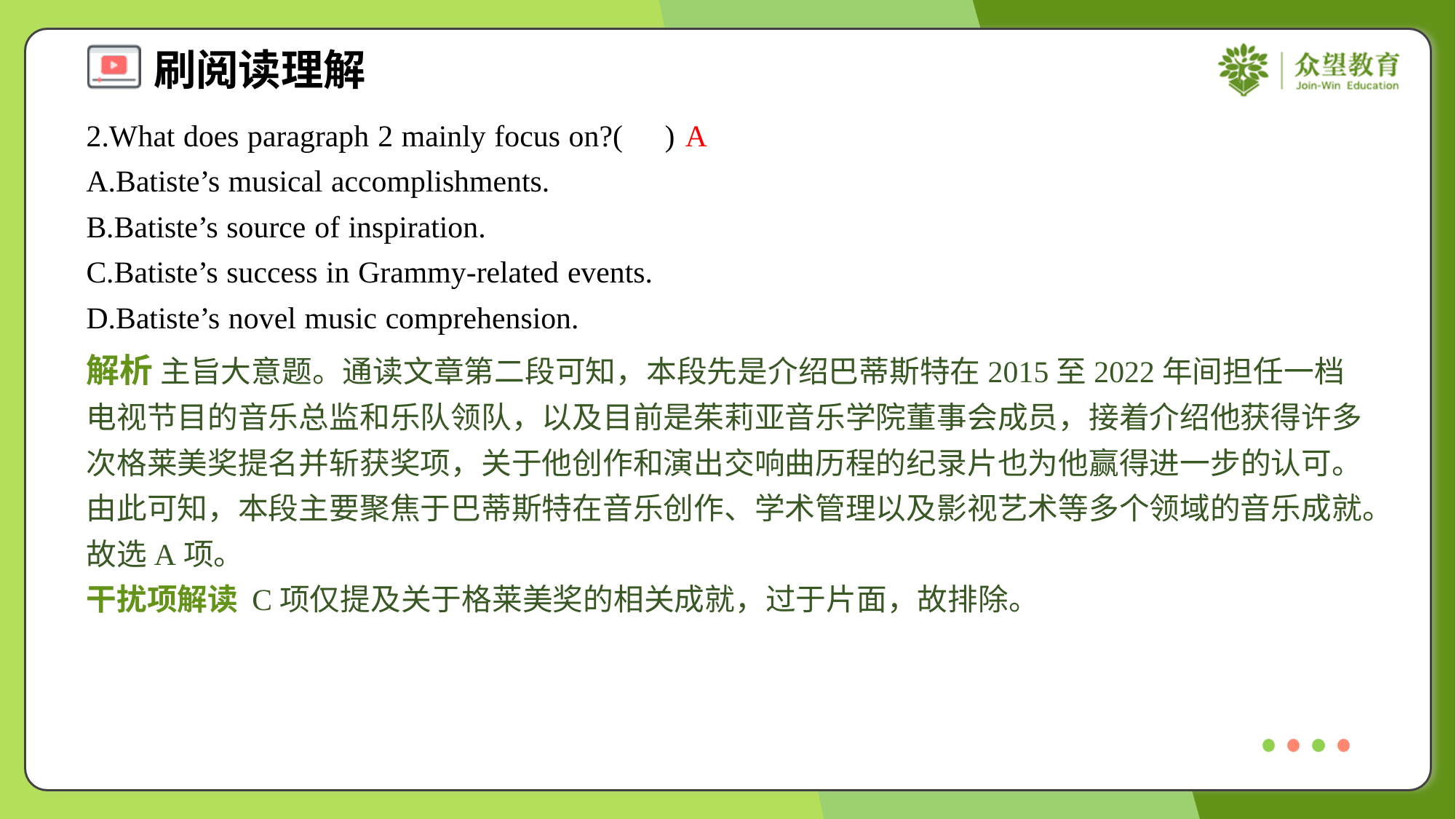

2.What does paragraph 2 mainly focus on?(     )
A
A.Batiste’s musical accomplishments.
B.Batiste’s source of inspiration.
C.Batiste’s success in Grammy-related events.
D.Batiste’s novel music comprehension.
解析 主旨大意题。通读文章第二段可知，本段先是介绍巴蒂斯特在2015至2022年间担任一档电视节目的音乐总监和乐队领队，以及目前是茱莉亚音乐学院董事会成员，接着介绍他获得许多次格莱美奖提名并斩获奖项，关于他创作和演出交响曲历程的纪录片也为他赢得进一步的认可。由此可知，本段主要聚焦于巴蒂斯特在音乐创作、学术管理以及影视艺术等多个领域的音乐成就。故选A项。
干扰项解读 C项仅提及关于格莱美奖的相关成就，过于片面，故排除。